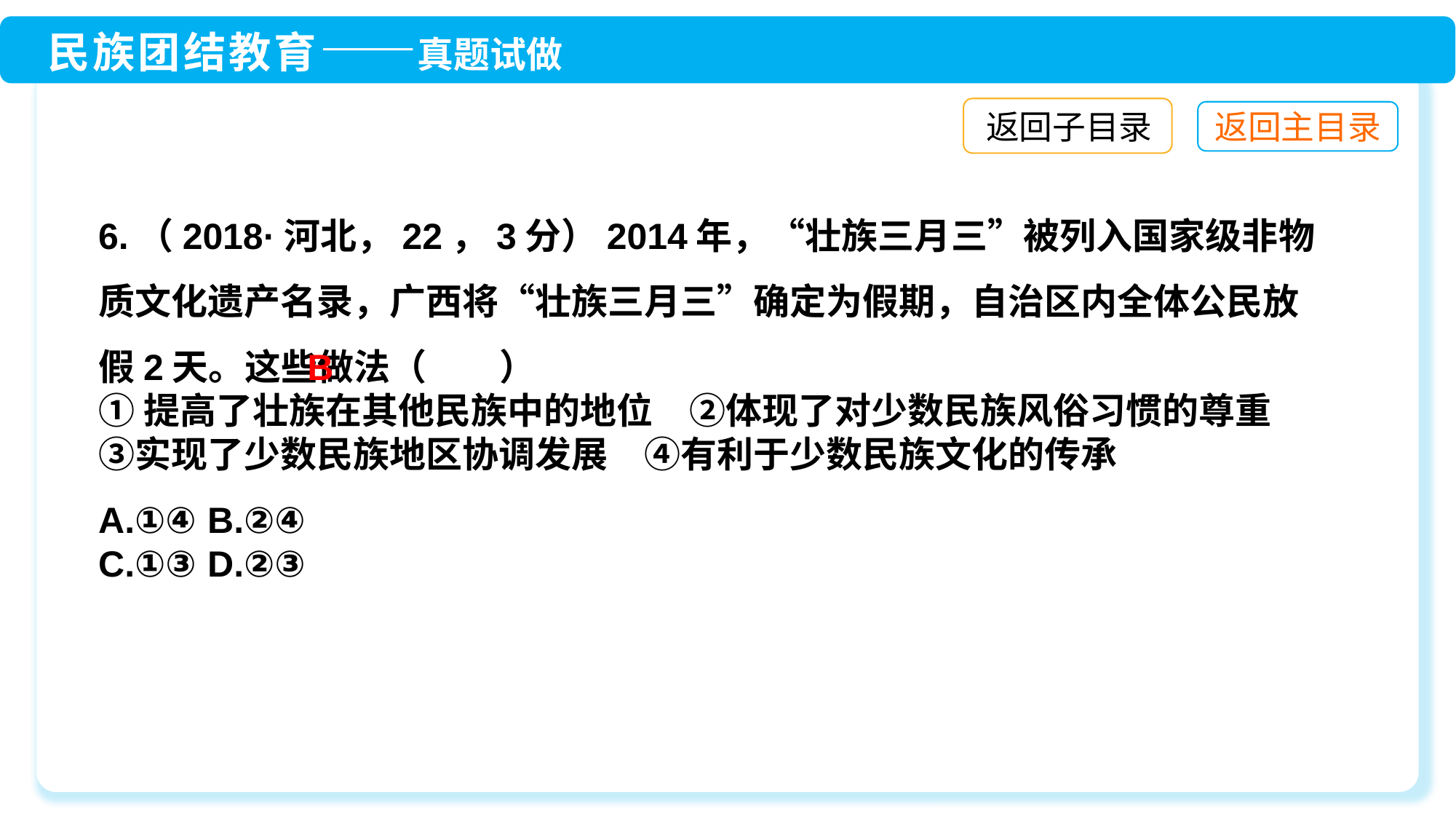

返回子目录
6.（2018·河北，22，3分）2014年，“壮族三月三”被列入国家级非物质文化遗产名录，广西将“壮族三月三”确定为假期，自治区内全体公民放假2天。这些做法（　　）
①提高了壮族在其他民族中的地位　②体现了对少数民族风俗习惯的尊重　③实现了少数民族地区协调发展　④有利于少数民族文化的传承
A.①④	B.②④
C.①③	D.②③
B